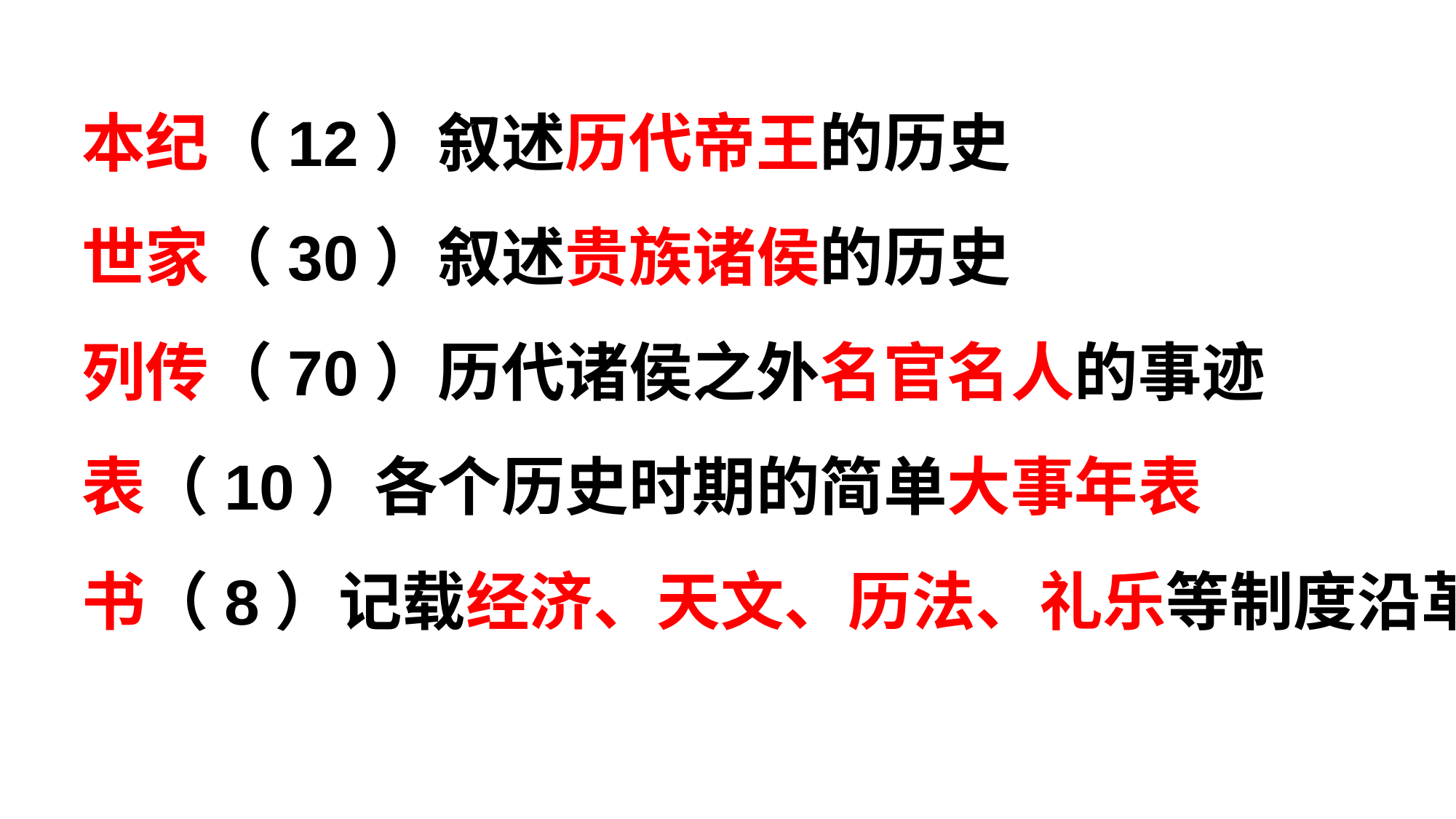

本纪（12）叙述历代帝王的历史
  世家（30）叙述贵族诸侯的历史
  列传（70）历代诸侯之外名官名人的事迹
  表（10）各个历史时期的简单大事年表
  书（8）记载经济、天文、历法、礼乐等制度沿革